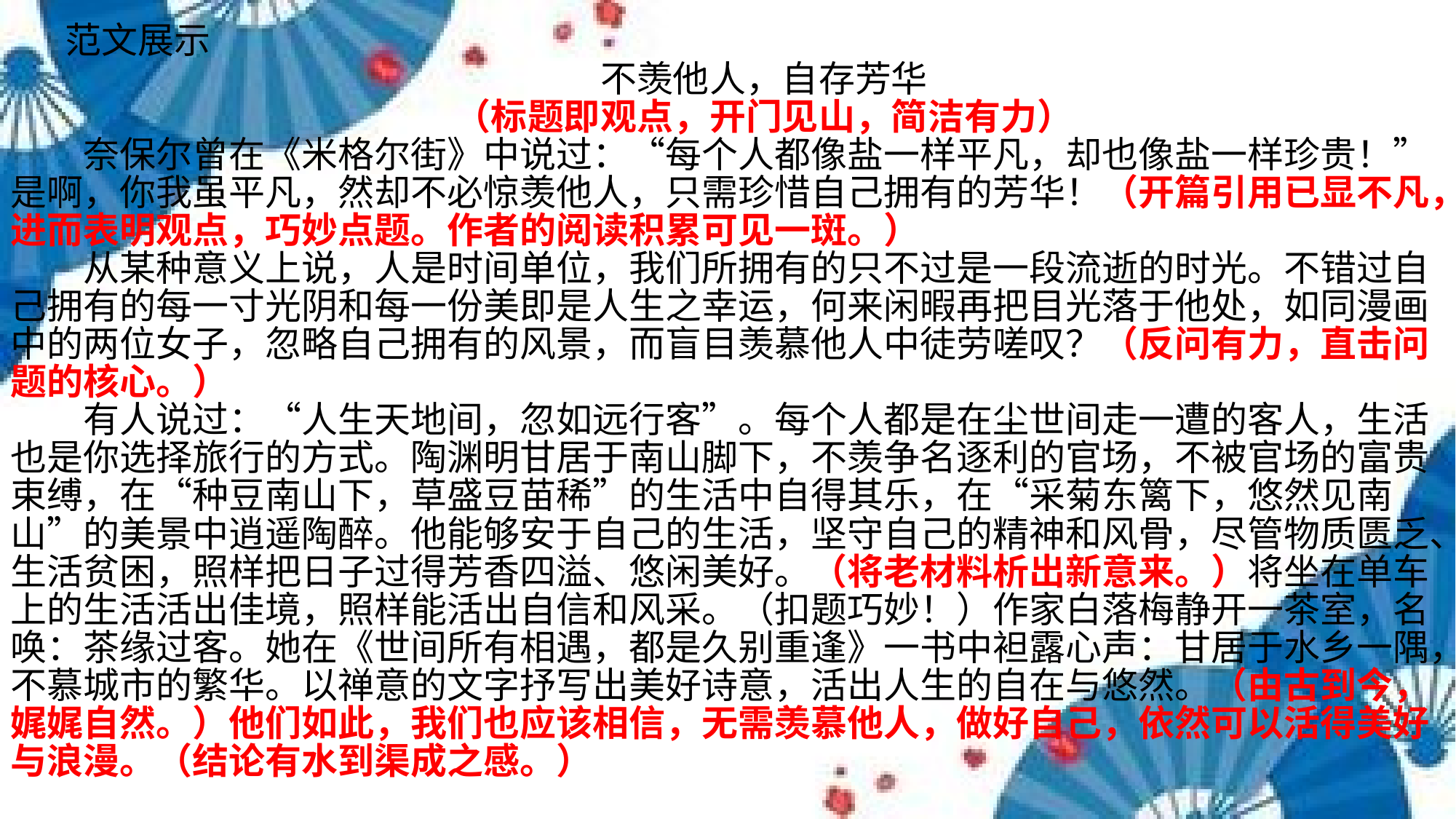

范文展示
　　不羡他人，自存芳华
　　（标题即观点，开门见山，简洁有力）
　　奈保尔曾在《米格尔街》中说过：“每个人都像盐一样平凡，却也像盐一样珍贵！”是啊，你我虽平凡，然却不必惊羡他人，只需珍惜自己拥有的芳华！（开篇引用已显不凡，进而表明观点，巧妙点题。作者的阅读积累可见一斑。）
　　从某种意义上说，人是时间单位，我们所拥有的只不过是一段流逝的时光。不错过自己拥有的每一寸光阴和每一份美即是人生之幸运，何来闲暇再把目光落于他处，如同漫画中的两位女子，忽略自己拥有的风景，而盲目羡慕他人中徒劳嗟叹？（反问有力，直击问题的核心。）
　　有人说过：“人生天地间，忽如远行客”。每个人都是在尘世间走一遭的客人，生活也是你选择旅行的方式。陶渊明甘居于南山脚下，不羡争名逐利的官场，不被官场的富贵束缚，在“种豆南山下，草盛豆苗稀”的生活中自得其乐，在“采菊东篱下，悠然见南山”的美景中逍遥陶醉。他能够安于自己的生活，坚守自己的精神和风骨，尽管物质匮乏、生活贫困，照样把日子过得芳香四溢、悠闲美好。（将老材料析出新意来。）将坐在单车上的生活活出佳境，照样能活出自信和风采。（扣题巧妙！）作家白落梅静开一茶室，名唤：茶缘过客。她在《世间所有相遇，都是久别重逢》一书中袒露心声：甘居于水乡一隅，不慕城市的繁华。以禅意的文字抒写出美好诗意，活出人生的自在与悠然。（由古到今，娓娓自然。）他们如此，我们也应该相信，无需羡慕他人，做好自己，依然可以活得美好与浪漫。（结论有水到渠成之感。）